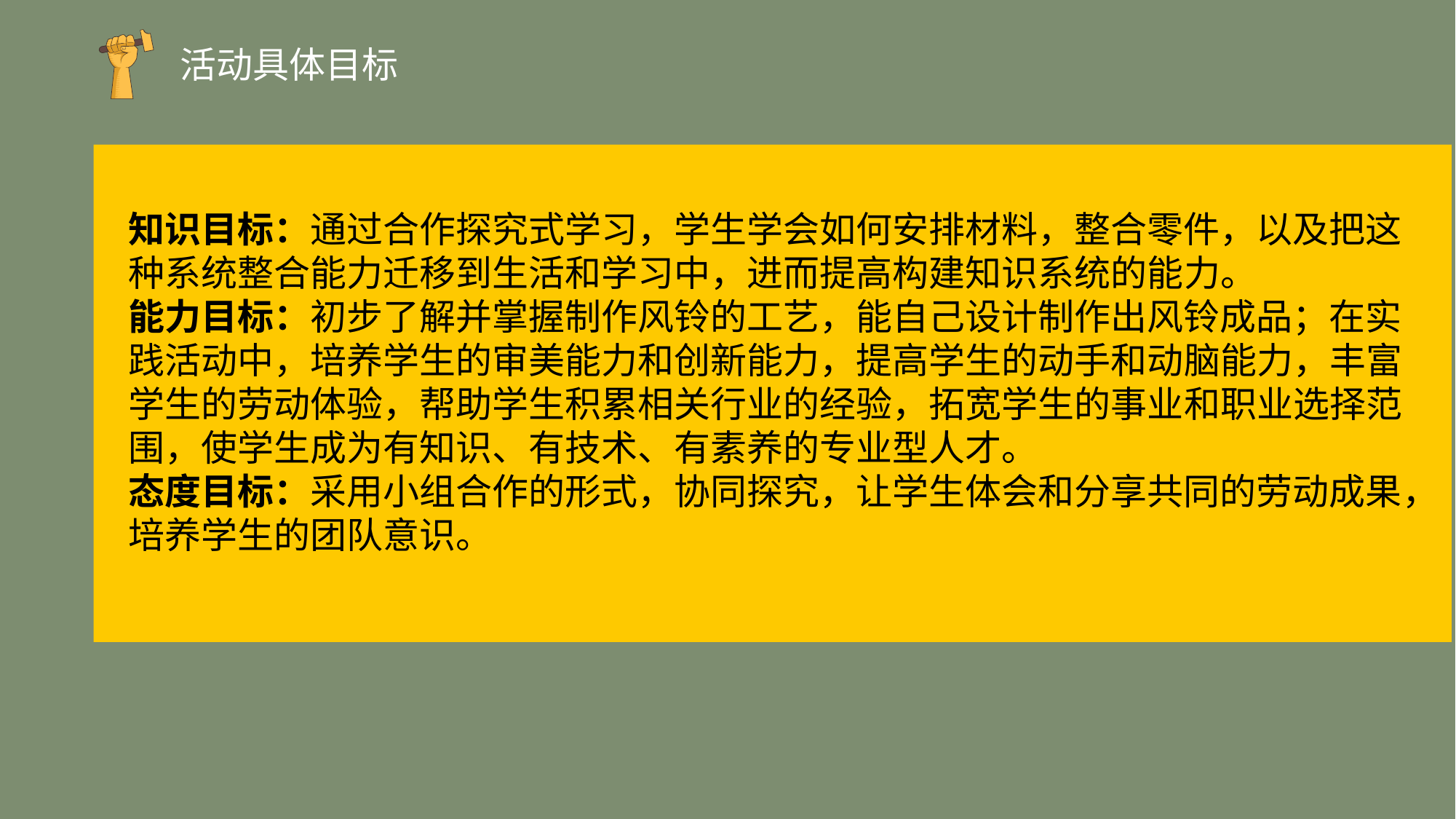

活动具体目标

知识目标：通过合作探究式学习，学生学会如何安排材料，整合零件，以及把这种系统整合能力迁移到生活和学习中，进而提高构建知识系统的能力。
能力目标：初步了解并掌握制作风铃的工艺，能自己设计制作出风铃成品；在实践活动中，培养学生的审美能力和创新能力，提高学生的动手和动脑能力，丰富学生的劳动体验，帮助学生积累相关行业的经验，拓宽学生的事业和职业选择范围，使学生成为有知识、有技术、有素养的专业型人才。
态度目标：采用小组合作的形式，协同探究，让学生体会和分享共同的劳动成果，培养学生的团队意识。